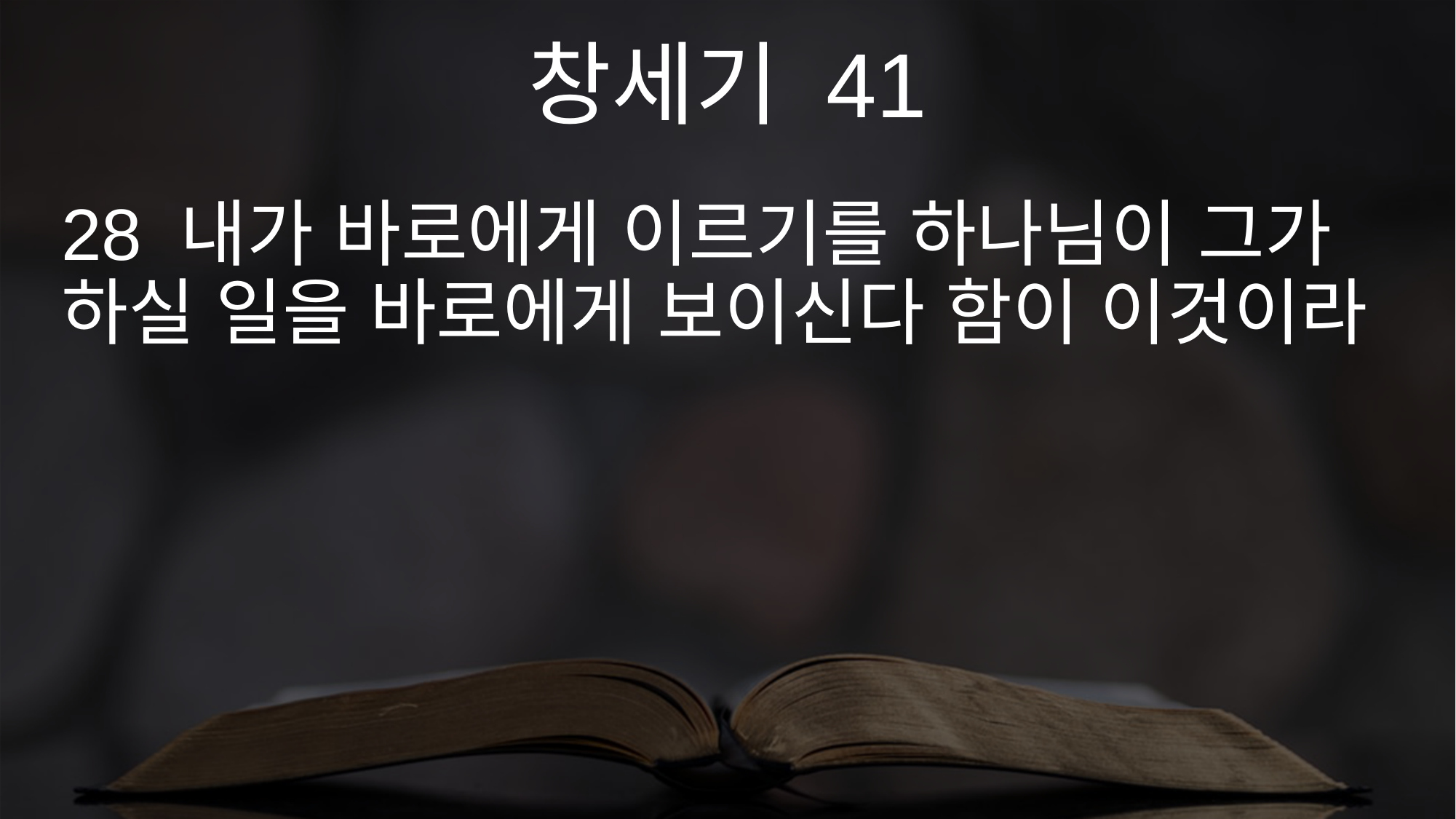

창세기 41
28 내가 바로에게 이르기를 하나님이 그가 하실 일을 바로에게 보이신다 함이 이것이라